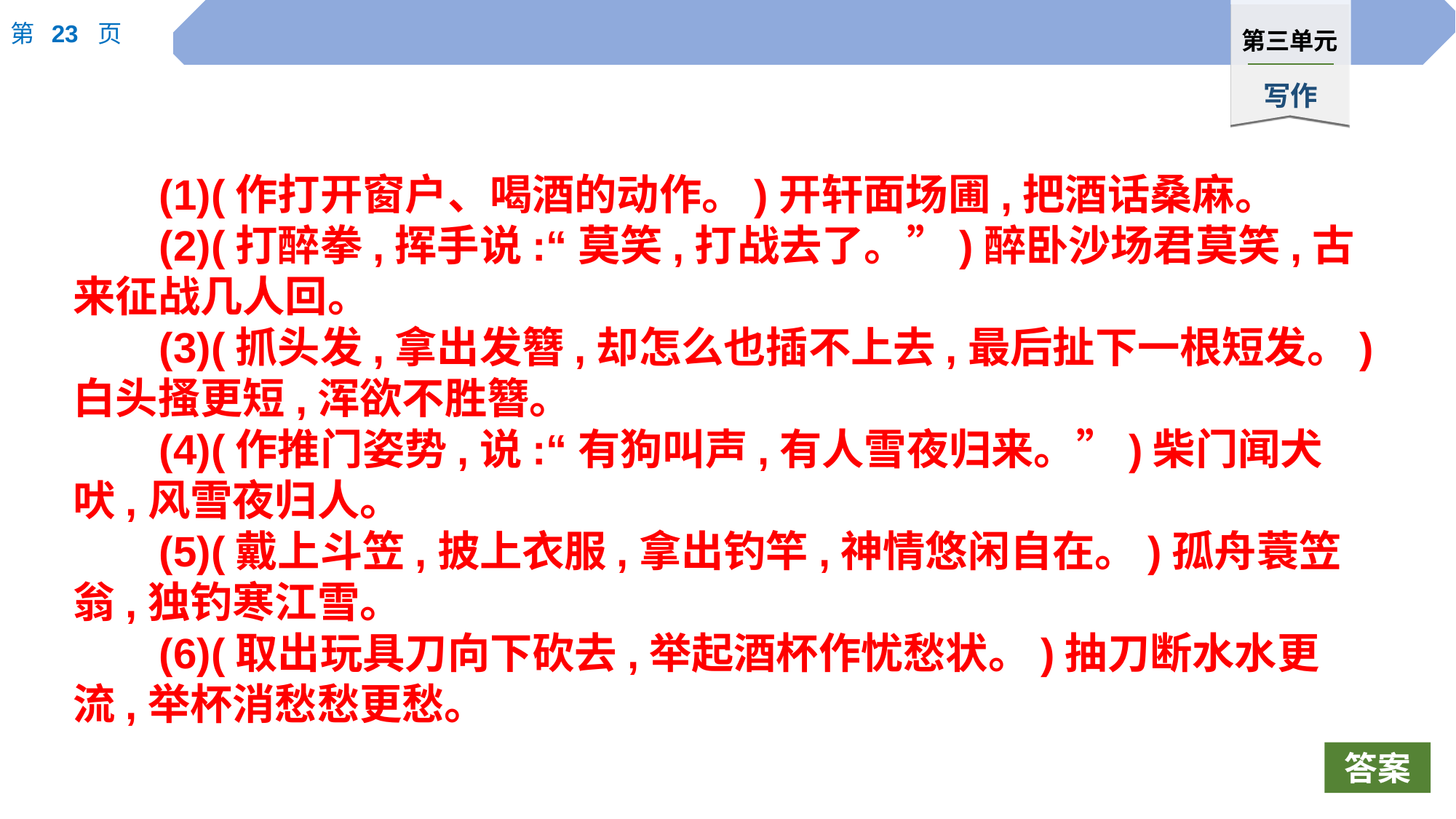

(1)(作打开窗户、喝酒的动作。)开轩面场圃,把酒话桑麻。
(2)(打醉拳,挥手说:“莫笑,打战去了。”)醉卧沙场君莫笑,古来征战几人回。
(3)(抓头发,拿出发簪,却怎么也插不上去,最后扯下一根短发。)白头搔更短,浑欲不胜簪。
(4)(作推门姿势,说:“有狗叫声,有人雪夜归来。”)柴门闻犬吠,风雪夜归人。
(5)(戴上斗笠,披上衣服,拿出钓竿,神情悠闲自在。)孤舟蓑笠翁,独钓寒江雪。
(6)(取出玩具刀向下砍去,举起酒杯作忧愁状。)抽刀断水水更流,举杯消愁愁更愁。
答案